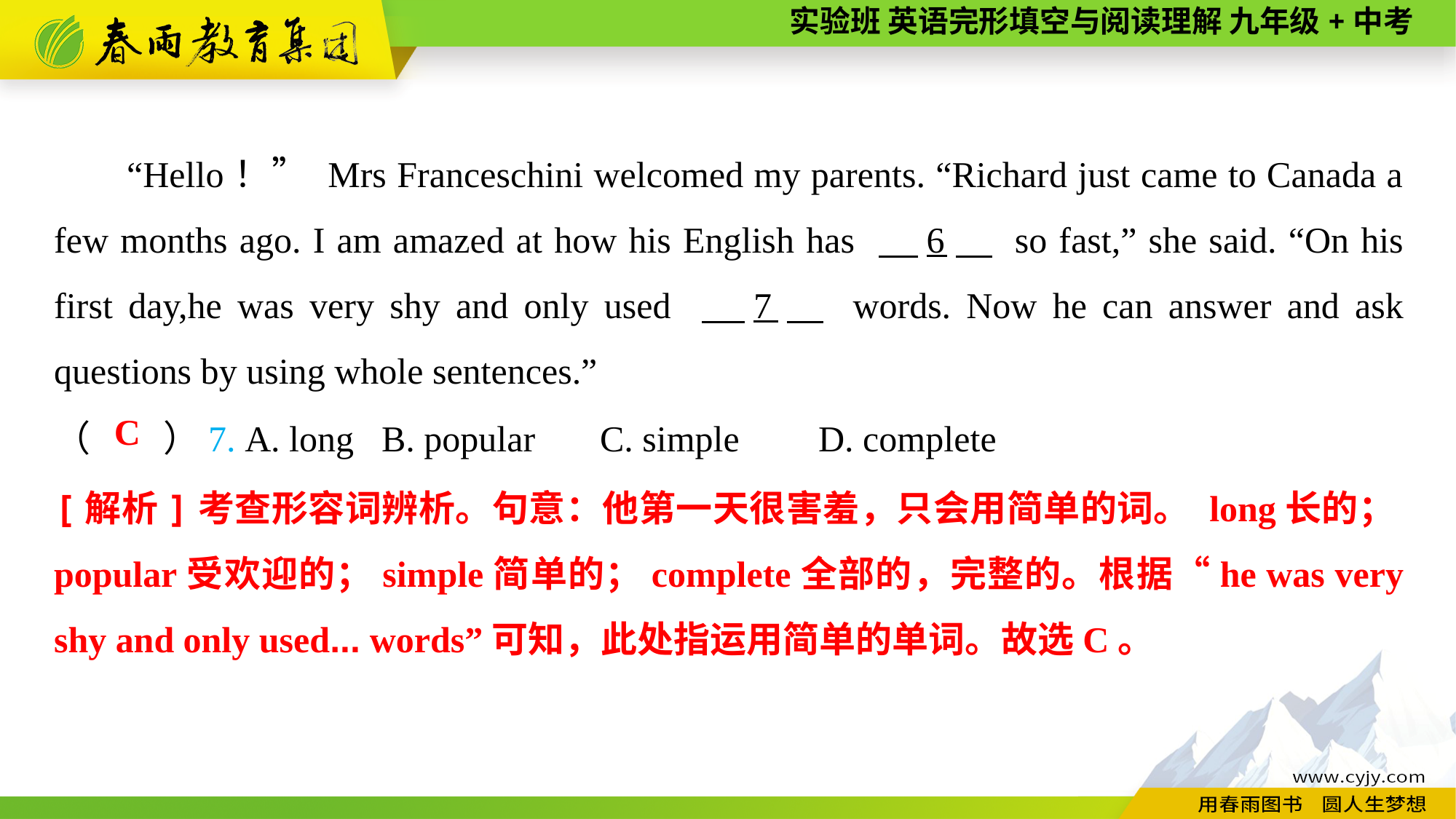

“Hello！” Mrs Franceschini welcomed my parents. “Richard just came to Canada a few months ago. I am amazed at how his English has 　6　 so fast,” she said. “On his first day,he was very shy and only used 　7　 words. Now he can answer and ask questions by using whole sentences.”
（　　）7. A. long	B. popular	C. simple	D. complete
C
[解析]考查形容词辨析。句意：他第一天很害羞，只会用简单的词。 long长的；popular受欢迎的；simple简单的；complete全部的，完整的。根据“he was very shy and only used... words”可知，此处指运用简单的单词。故选C。